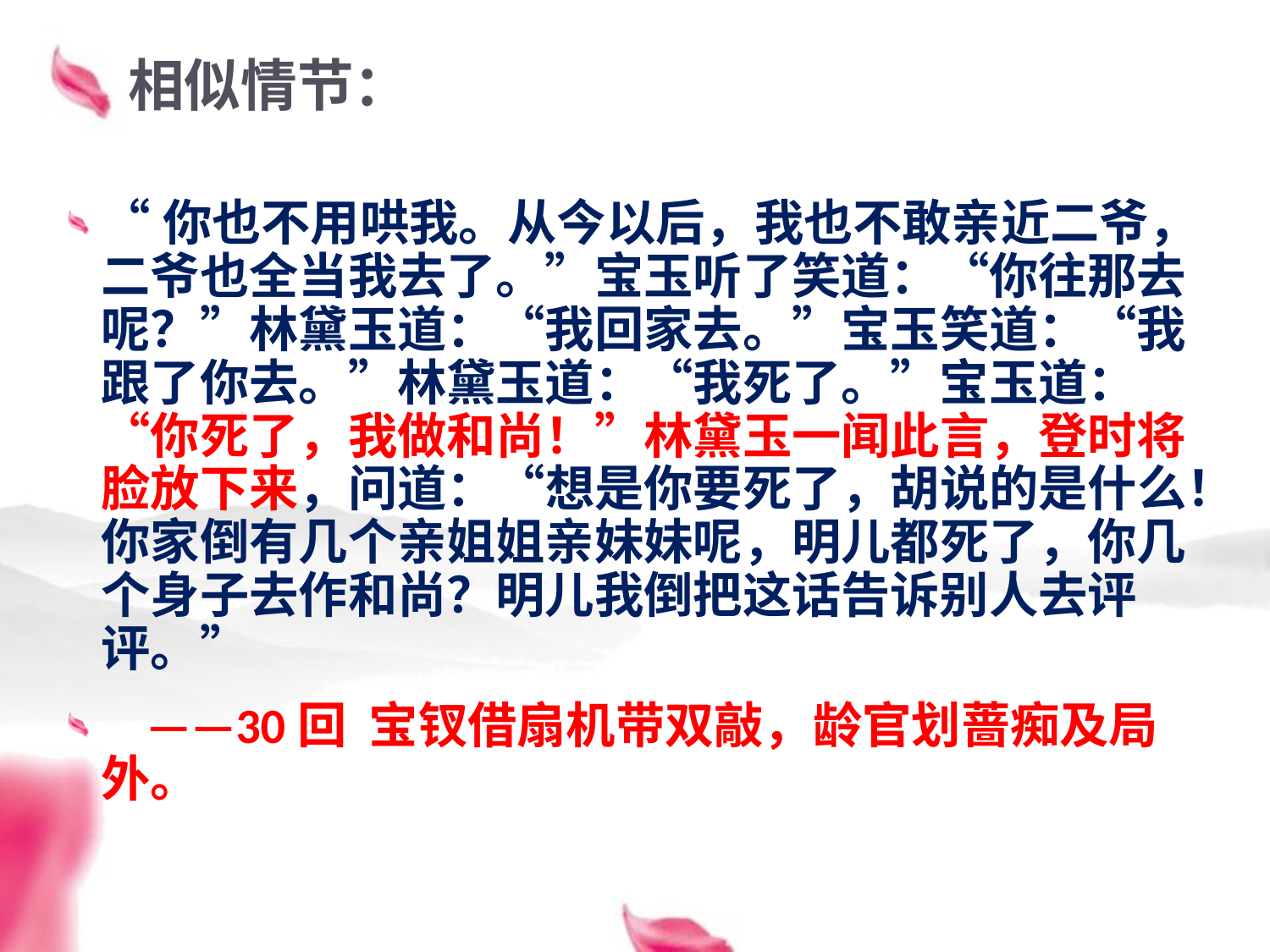

# 相似情节：
“你也不用哄我。从今以后，我也不敢亲近二爷，二爷也全当我去了。”宝玉听了笑道：“你往那去呢？”林黛玉道：“我回家去。”宝玉笑道：“我跟了你去。”林黛玉道：“我死了。”宝玉道：“你死了，我做和尚！”林黛玉一闻此言，登时将脸放下来，问道：“想是你要死了，胡说的是什么！你家倒有几个亲姐姐亲妹妹呢，明儿都死了，你几个身子去作和尚？明儿我倒把这话告诉别人去评评。”
    ——30回  宝钗借扇机带双敲，龄官划蔷痴及局外。